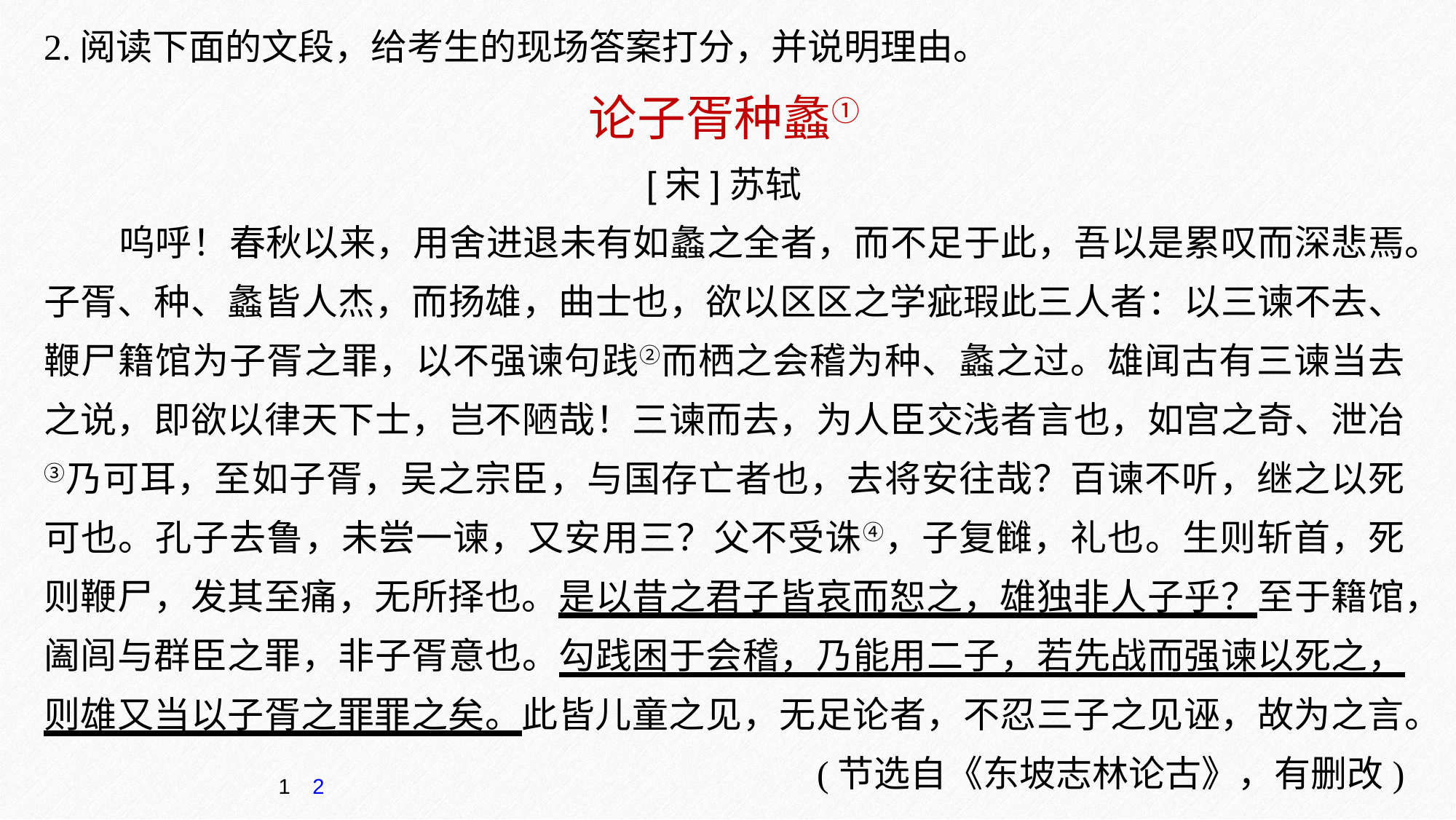

2.阅读下面的文段，给考生的现场答案打分，并说明理由。
论子胥种蠡①
[宋]苏轼
呜呼！春秋以来，用舍进退未有如蠡之全者，而不足于此，吾以是累叹而深悲焉。子胥、种、蠡皆人杰，而扬雄，曲士也，欲以区区之学疵瑕此三人者：以三谏不去、鞭尸籍馆为子胥之罪，以不强谏句践②而栖之会稽为种、蠡之过。雄闻古有三谏当去之说，即欲以律天下士，岂不陋哉！三谏而去，为人臣交浅者言也，如宫之奇、泄冶③乃可耳，至如子胥，吴之宗臣，与国存亡者也，去将安往哉？百谏不听，继之以死可也。孔子去鲁，未尝一谏，又安用三？父不受诛④，子复雠，礼也。生则斩首，死则鞭尸，发其至痛，无所择也。是以昔之君子皆哀而恕之，雄独非人子乎？至于籍馆，阖闾与群臣之罪，非子胥意也。勾践困于会稽，乃能用二子，若先战而强谏以死之，则雄又当以子胥之罪罪之矣。此皆儿童之见，无足论者，不忍三子之见诬，故为之言。
(节选自《东坡志林论古》，有删改)
1
2